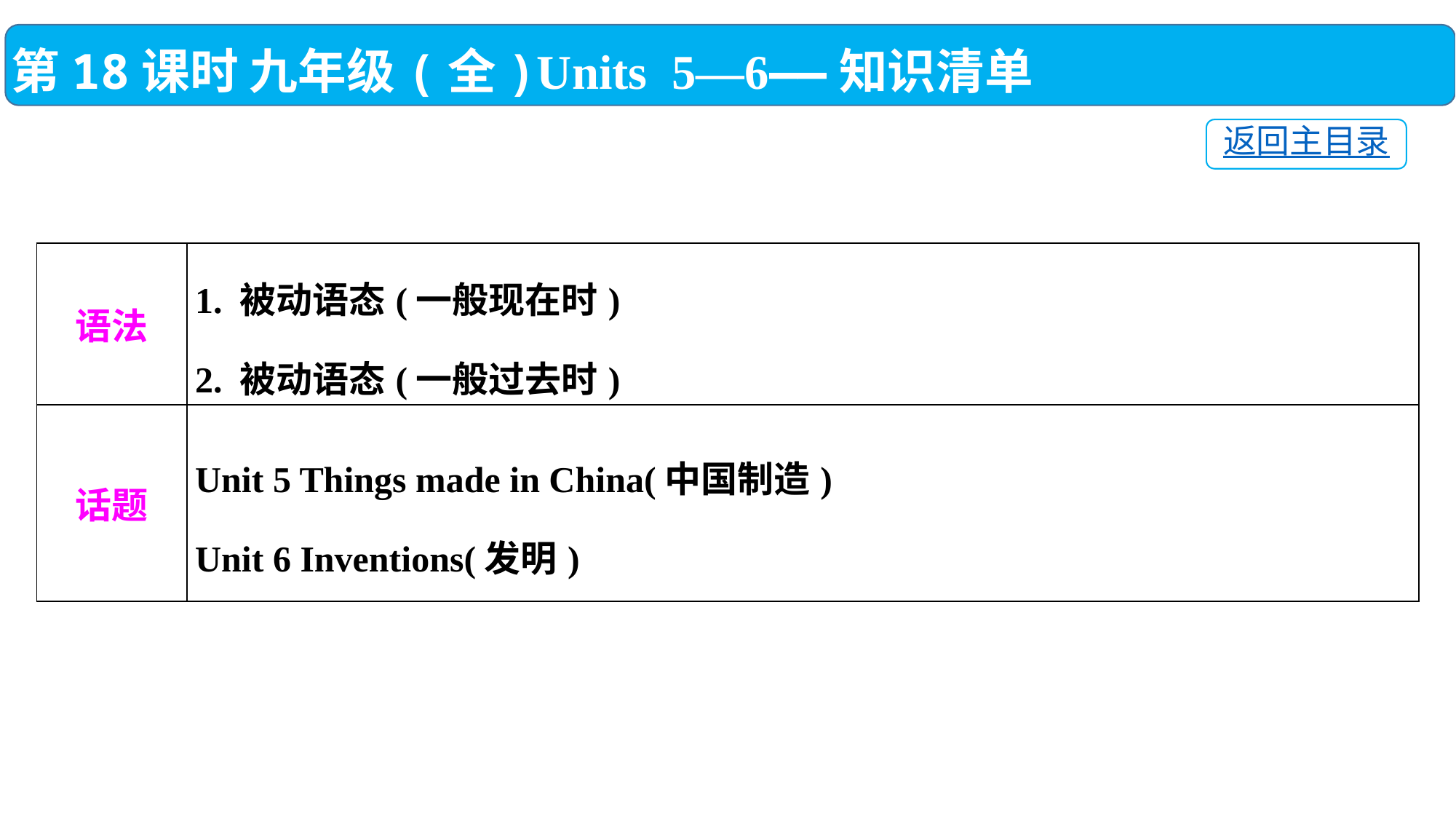

第18课时 九年级(全)Units  5—6——知识清单
返回主目录
| 语法 | 1. 被动语态(一般现在时) 2. 被动语态(一般过去时) |
| --- | --- |
| 话题 | Unit 5 Things made in China(中国制造) Unit 6 Inventions(发明) |